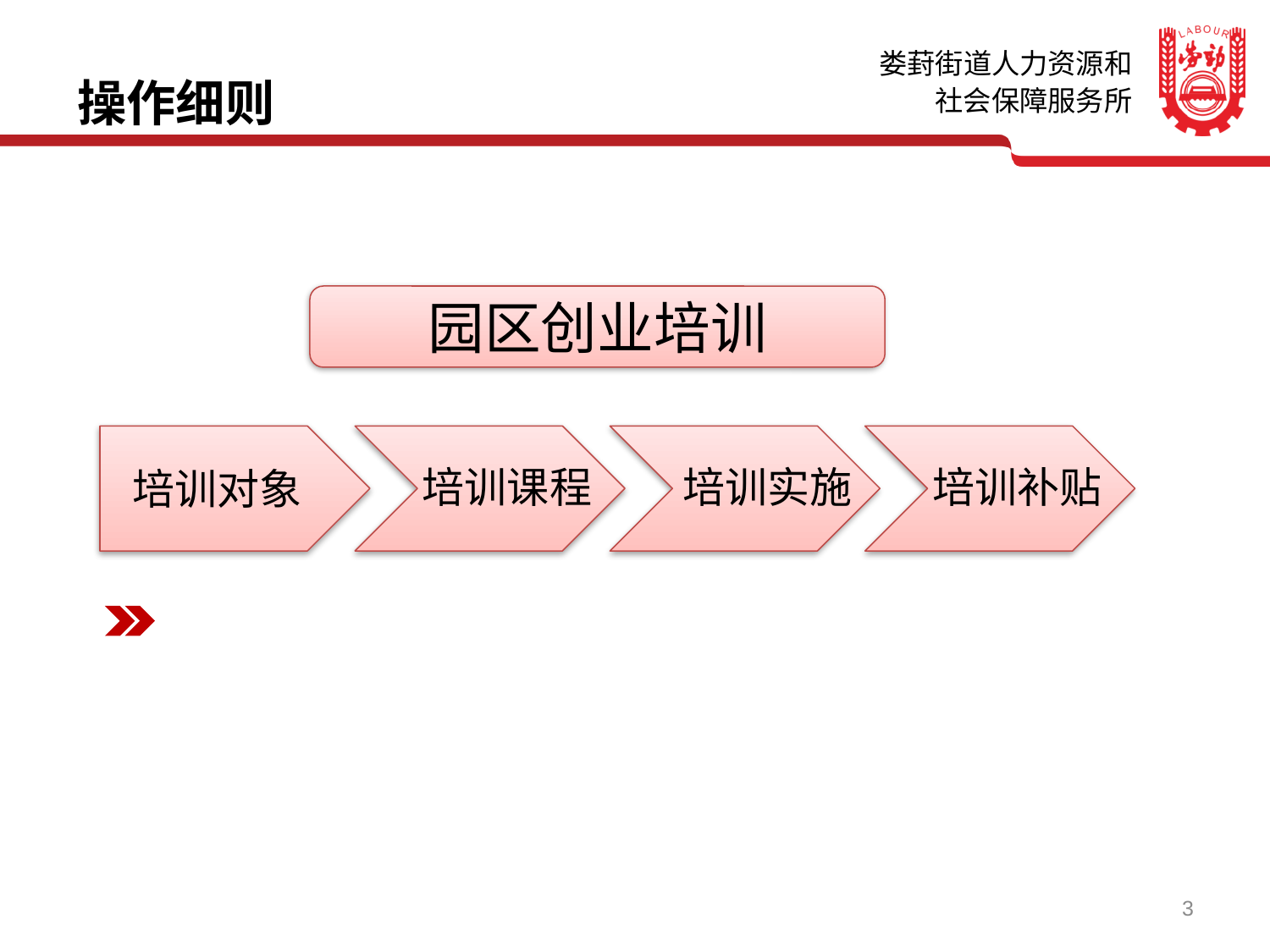

操作细则
园区创业培训

培训课程
培训实施
培训补贴
培训对象

3